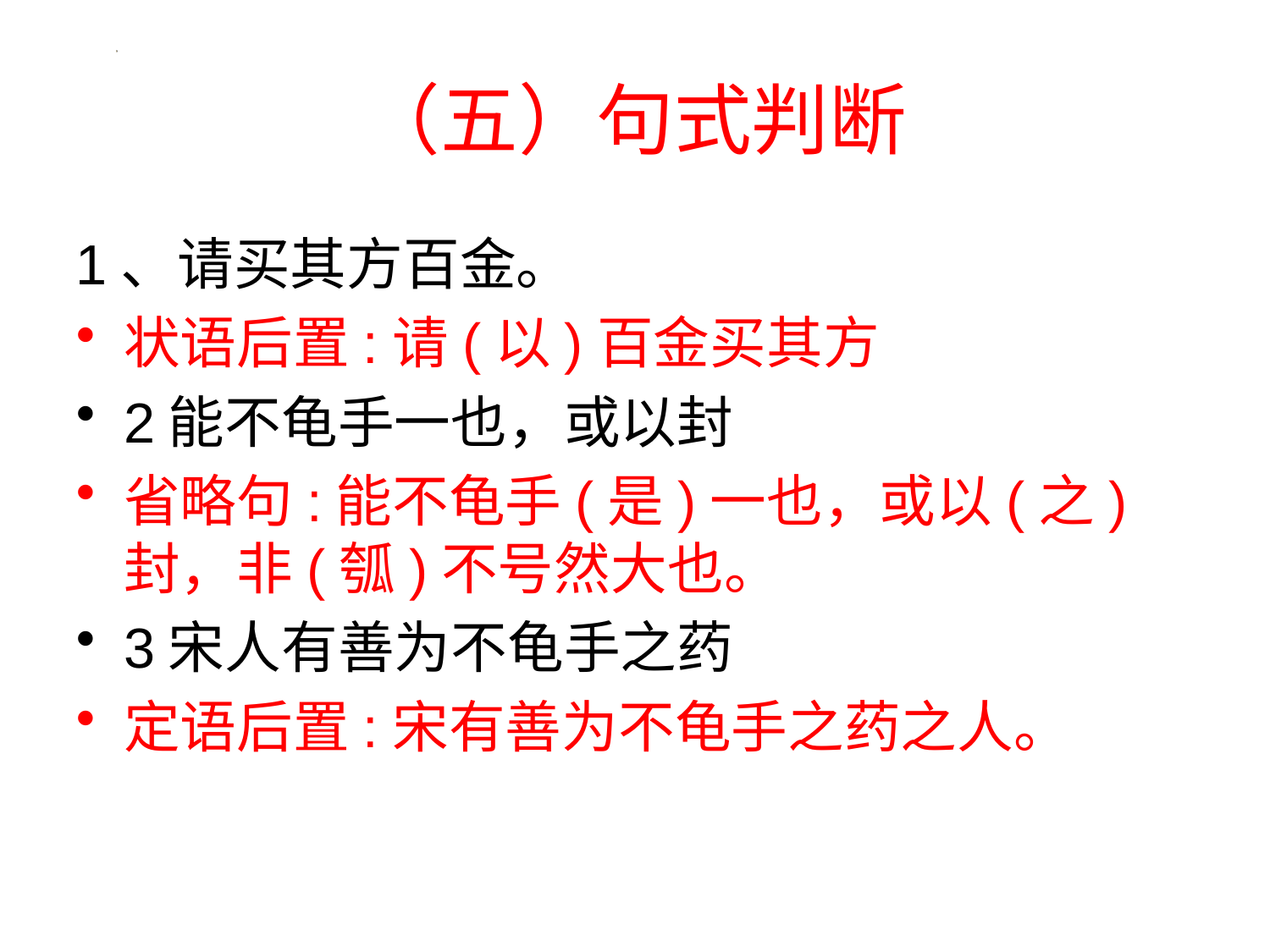

# （五）句式判断
1、请买其方百金。
状语后置:请(以)百金买其方
2能不龟手一也，或以封
省略句:能不龟手(是)一也，或以(之)封，非(瓠)不号然大也。
3宋人有善为不龟手之药
定语后置:宋有善为不龟手之药之人。